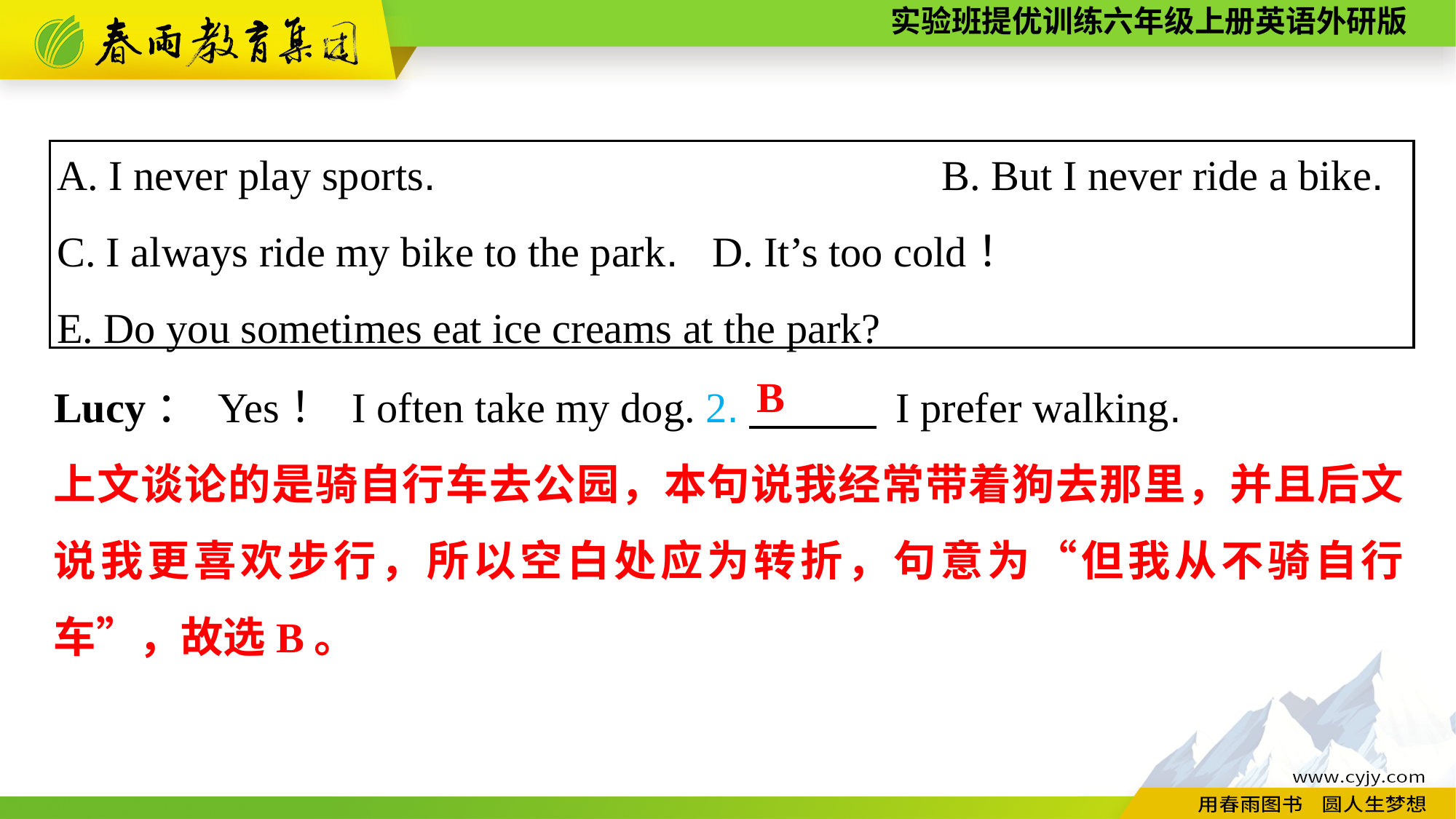

A. I never play sports.　　　　　　　　　           B. But I never ride a bike.
C. I always ride my bike to the park.	D. It’s too cold！
E. Do you sometimes eat ice creams at the park?

Lucy： Yes！ I often take my dog. 2.　　　 I prefer walking.

B
上文谈论的是骑自行车去公园，本句说我经常带着狗去那里，并且后文说我更喜欢步行，所以空白处应为转折，句意为“但我从不骑自行车”，故选B。